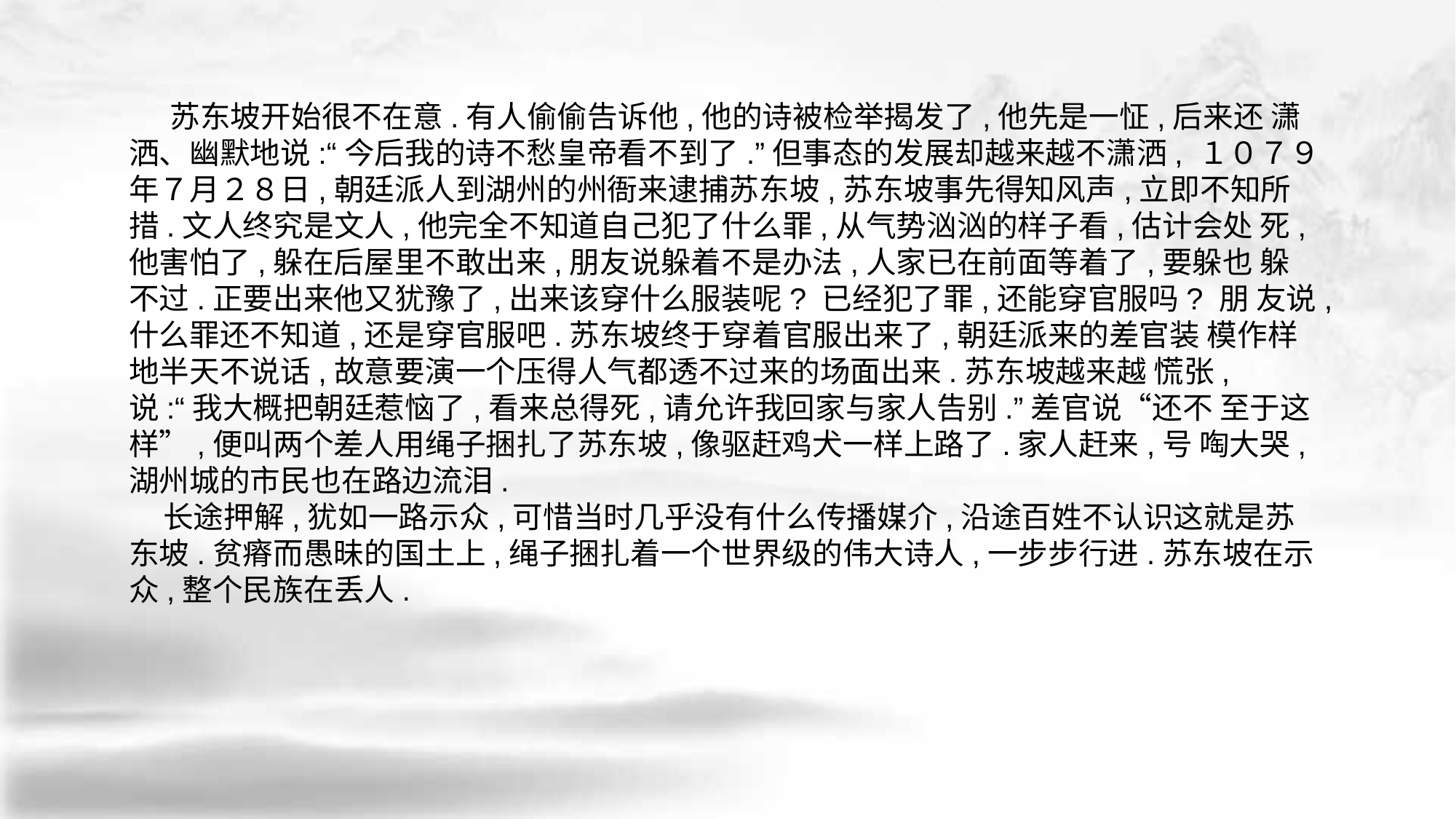

苏东坡开始很不在意.有人偷偷告诉他,他的诗被检举揭发了,他先是一怔,后来还 潇洒、幽默地说:“今后我的诗不愁皇帝看不到了.”但事态的发展却越来越不潇洒, １０７９ 年７月２８日,朝廷派人到湖州的州衙来逮捕苏东坡,苏东坡事先得知风声,立即不知所 措.文人终究是文人,他完全不知道自己犯了什么罪,从气势汹汹的样子看,估计会处 死,他害怕了,躲在后屋里不敢出来,朋友说躲着不是办法,人家已在前面等着了,要躲也 躲不过.正要出来他又犹豫了,出来该穿什么服装呢? 已经犯了罪,还能穿官服吗? 朋 友说,什么罪还不知道,还是穿官服吧.苏东坡终于穿着官服出来了,朝廷派来的差官装 模作样地半天不说话,故意要演一个压得人气都透不过来的场面出来.苏东坡越来越 慌张,说:“我大概把朝廷惹恼了,看来总得死,请允许我回家与家人告别.”差官说“还不 至于这样”,便叫两个差人用绳子捆扎了苏东坡,像驱赶鸡犬一样上路了.家人赶来,号 啕大哭,湖州城的市民也在路边流泪.
    长途押解,犹如一路示众,可惜当时几乎没有什么传播媒介,沿途百姓不认识这就是苏东坡.贫瘠而愚昧的国土上,绳子捆扎着一个世界级的伟大诗人,一步步行进.苏东坡在示众,整个民族在丢人.